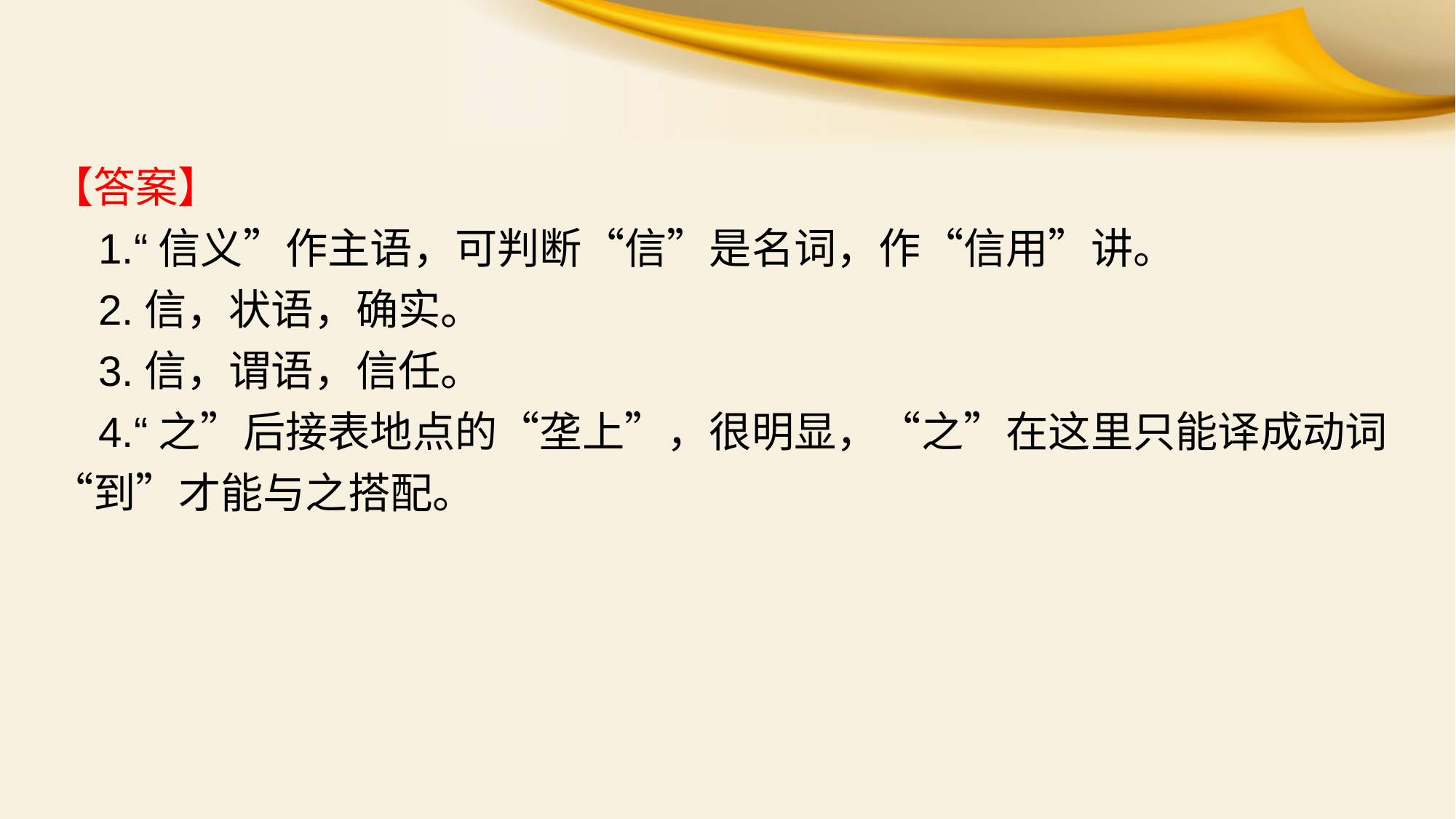

【答案】
    1.“信义”作主语，可判断“信”是名词，作“信用”讲。
    2.信，状语，确实。
    3.信，谓语，信任。
    4.“之”后接表地点的“垄上”，很明显，“之”在这里只能译成动词“到”才能与之搭配。